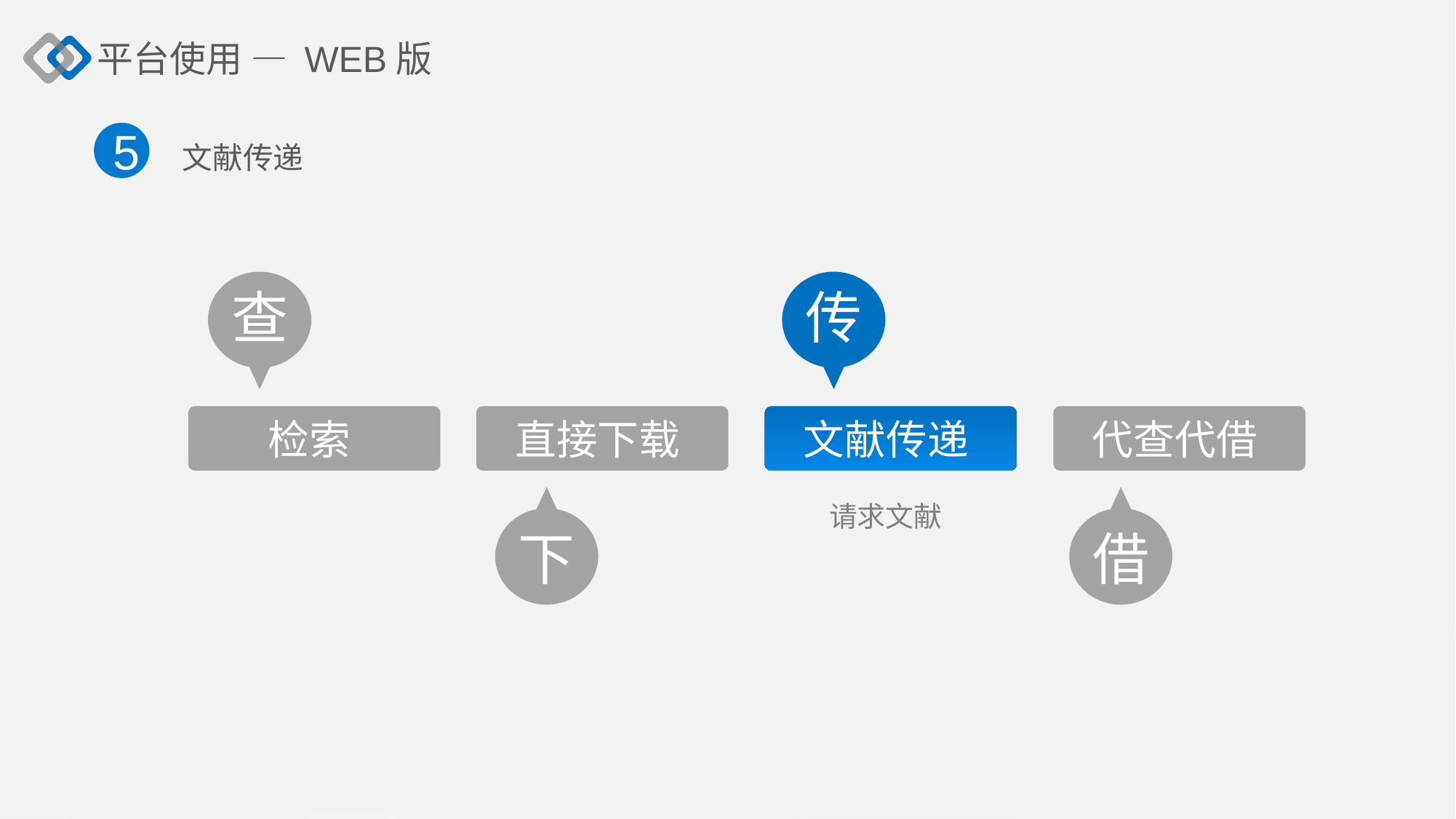

平台使用 — WEB版

5
文献传递
查
传

检索
直接下载
文献传递
代查代借
下
借
请求文献